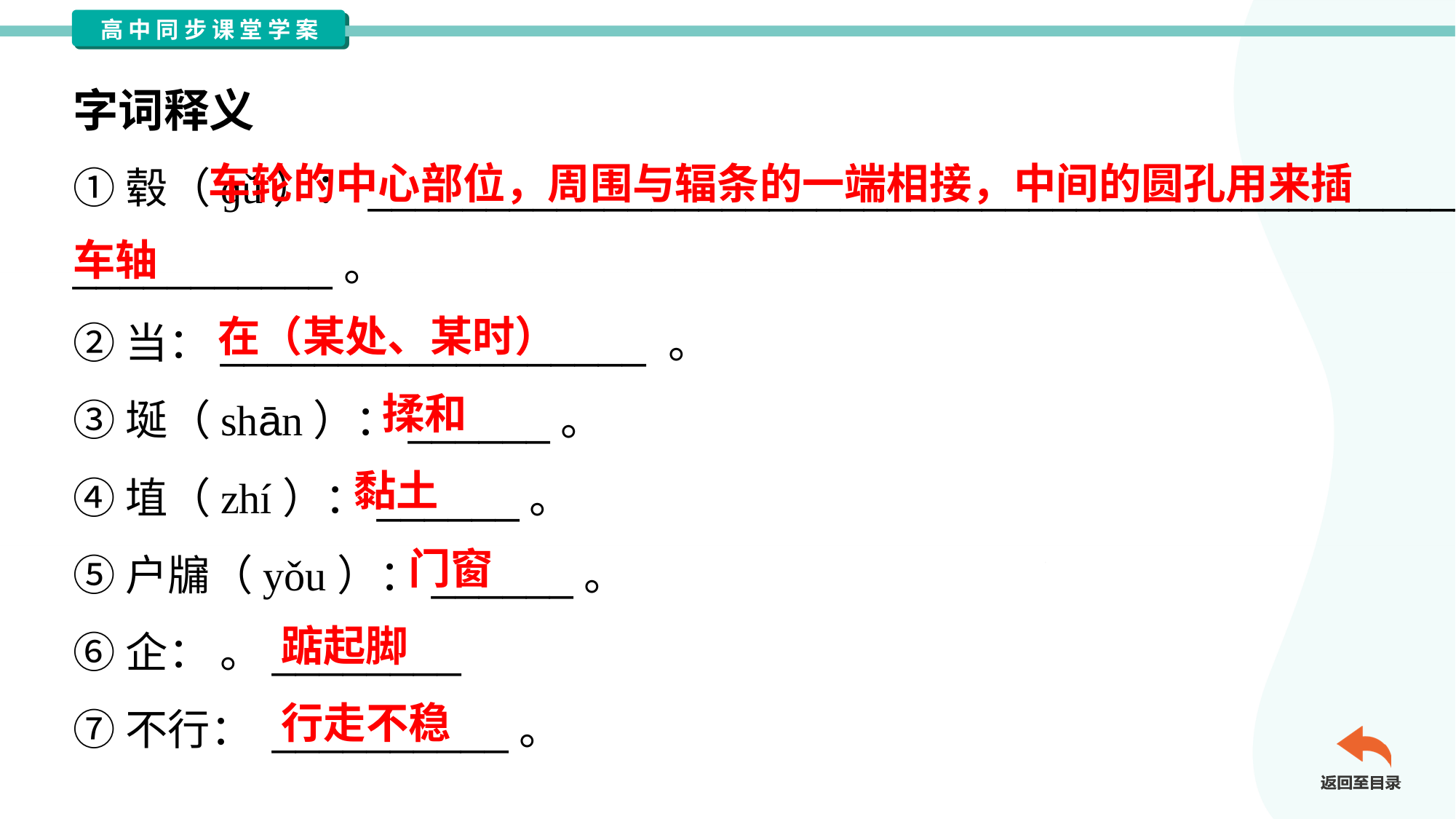

字词释义
             车轮的中心部位，周围与辐条的一端相接，中间的圆孔用来插车轴
①毂（ɡǔ）：_________________________________________________
___________。
②当：__________________ 。
③埏（shān）：______。
④埴（zhí）：______。
⑤户牖（yǒu）：______。
⑥企： 。________
⑦不行： __________。

在（某处、某时）
揉和
黏土
门窗
踮起脚
行走不稳